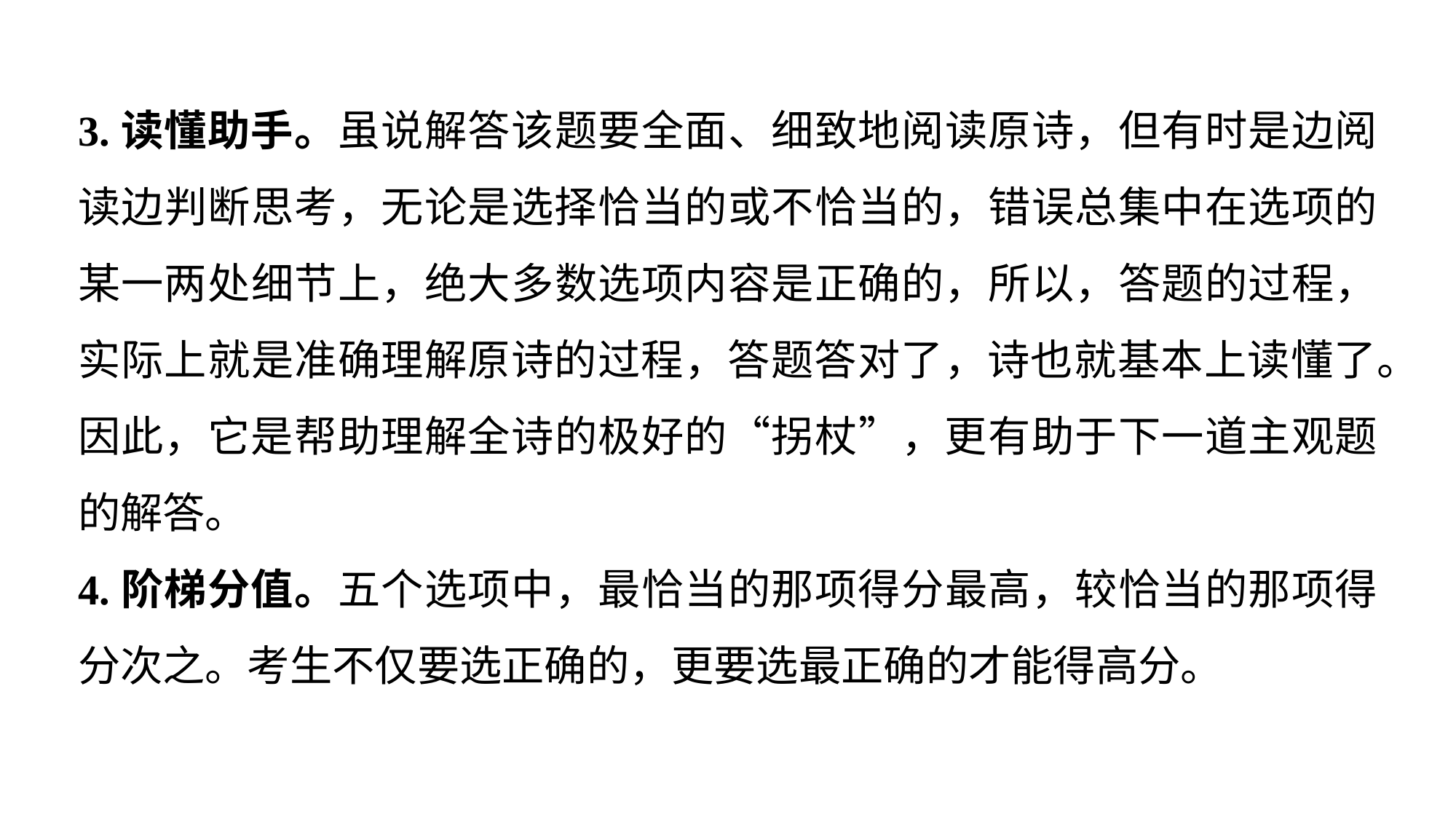

3.读懂助手。虽说解答该题要全面、细致地阅读原诗，但有时是边阅读边判断思考，无论是选择恰当的或不恰当的，错误总集中在选项的某一两处细节上，绝大多数选项内容是正确的，所以，答题的过程，实际上就是准确理解原诗的过程，答题答对了，诗也就基本上读懂了。因此，它是帮助理解全诗的极好的“拐杖”，更有助于下一道主观题的解答。
4.阶梯分值。五个选项中，最恰当的那项得分最高，较恰当的那项得分次之。考生不仅要选正确的，更要选最正确的才能得高分。